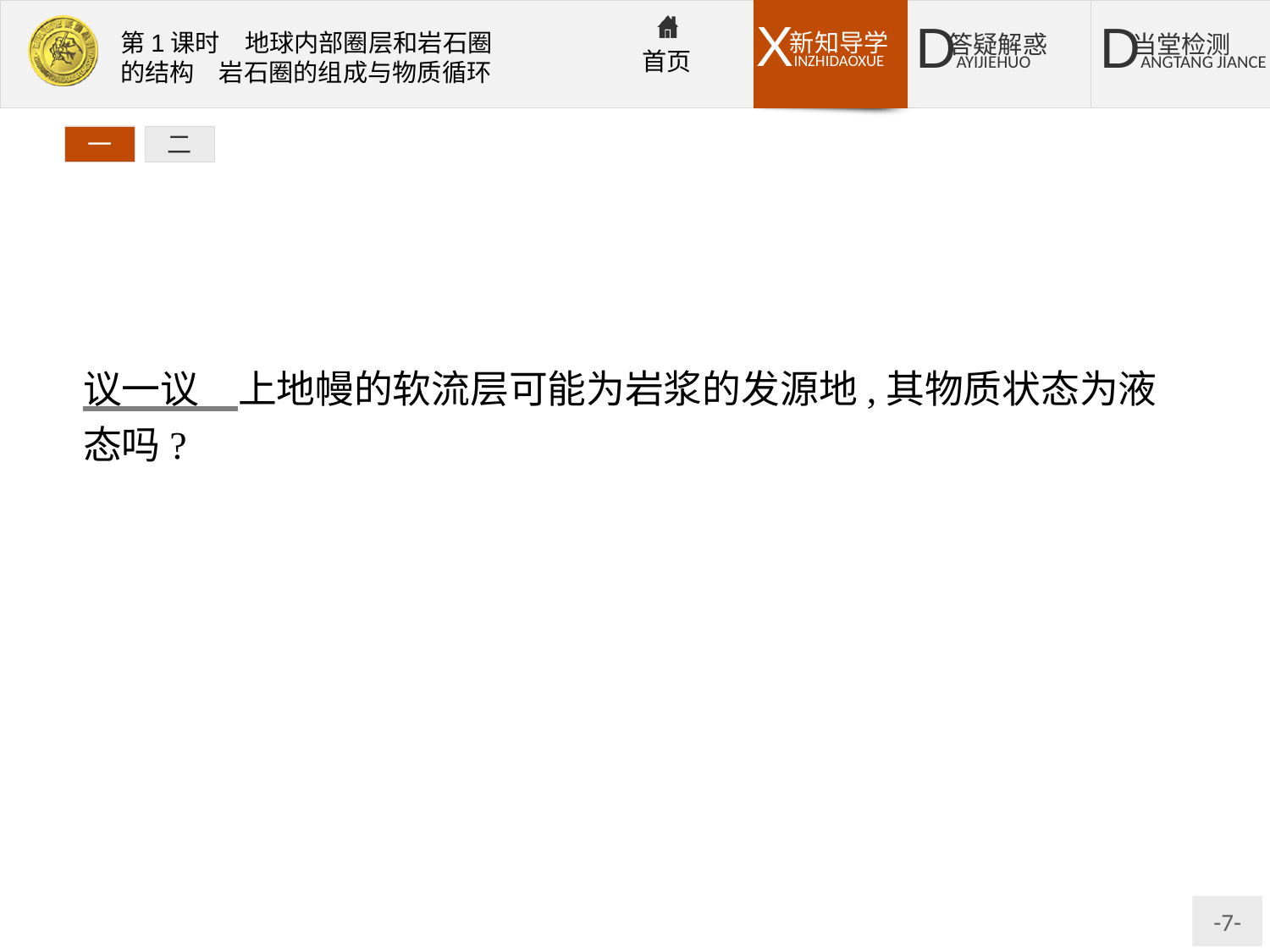

一
二
议一议　上地幔的软流层可能为岩浆的发源地,其物质状态为液态吗?
提示:由于横波能在此传播,故物质状态不可能为液态,推测可能为可塑性固态。